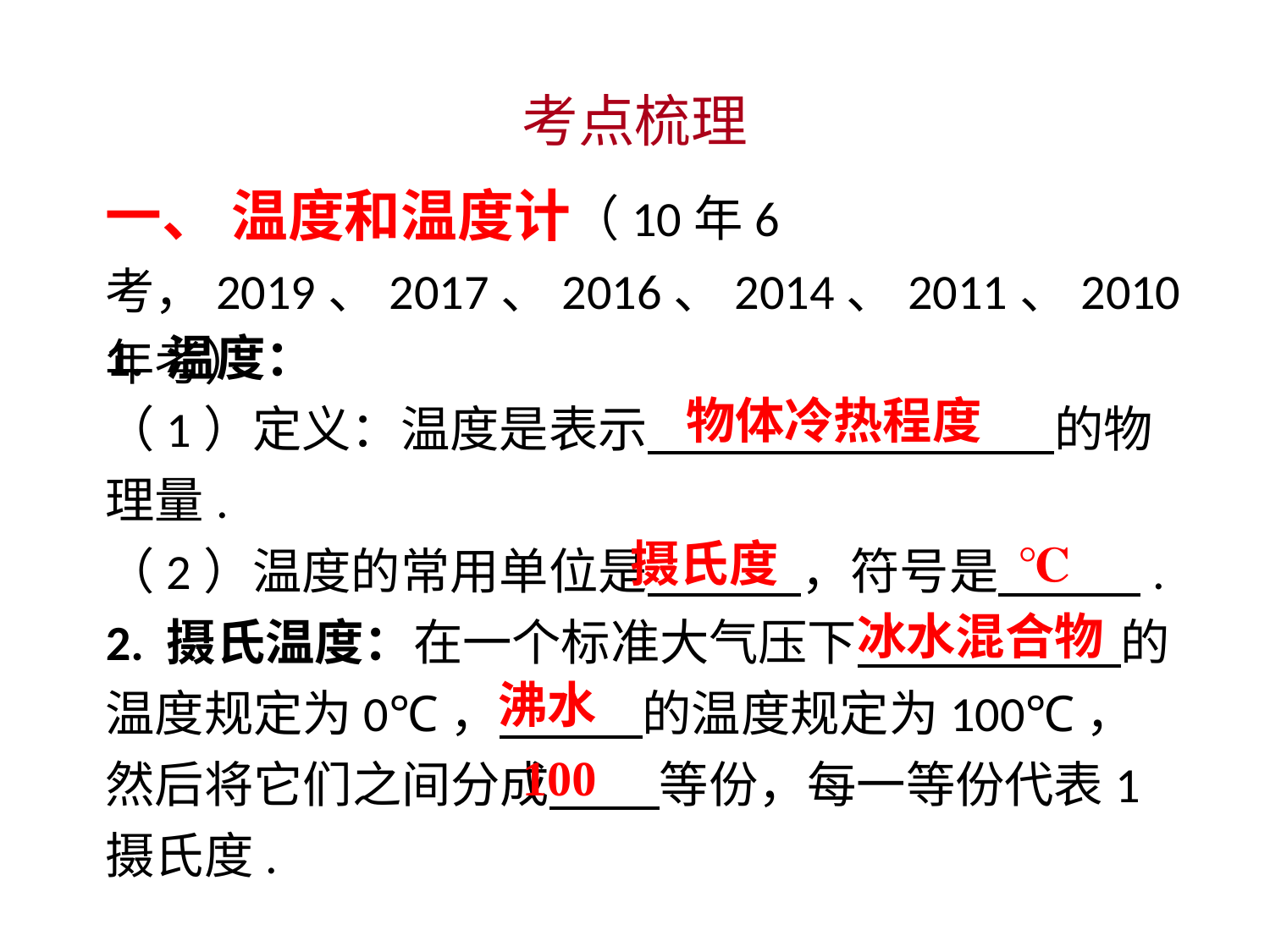

考点梳理
一、 温度和温度计（10年6考，2019、2017、2016、2014、2011、2010年考）
1. 温度：
（1）定义：温度是表示　                            　的物理量.
（2）温度的常用单位是　     　，符号是　    　.
2. 摄氏温度：在一个标准大气压下　               　的温度规定为0℃，             的温度规定为100℃，然后将它们之间分成          等份，每一等份代表1摄氏度.
物体冷热程度
摄氏度
 ℃
冰水混合物
沸水
100